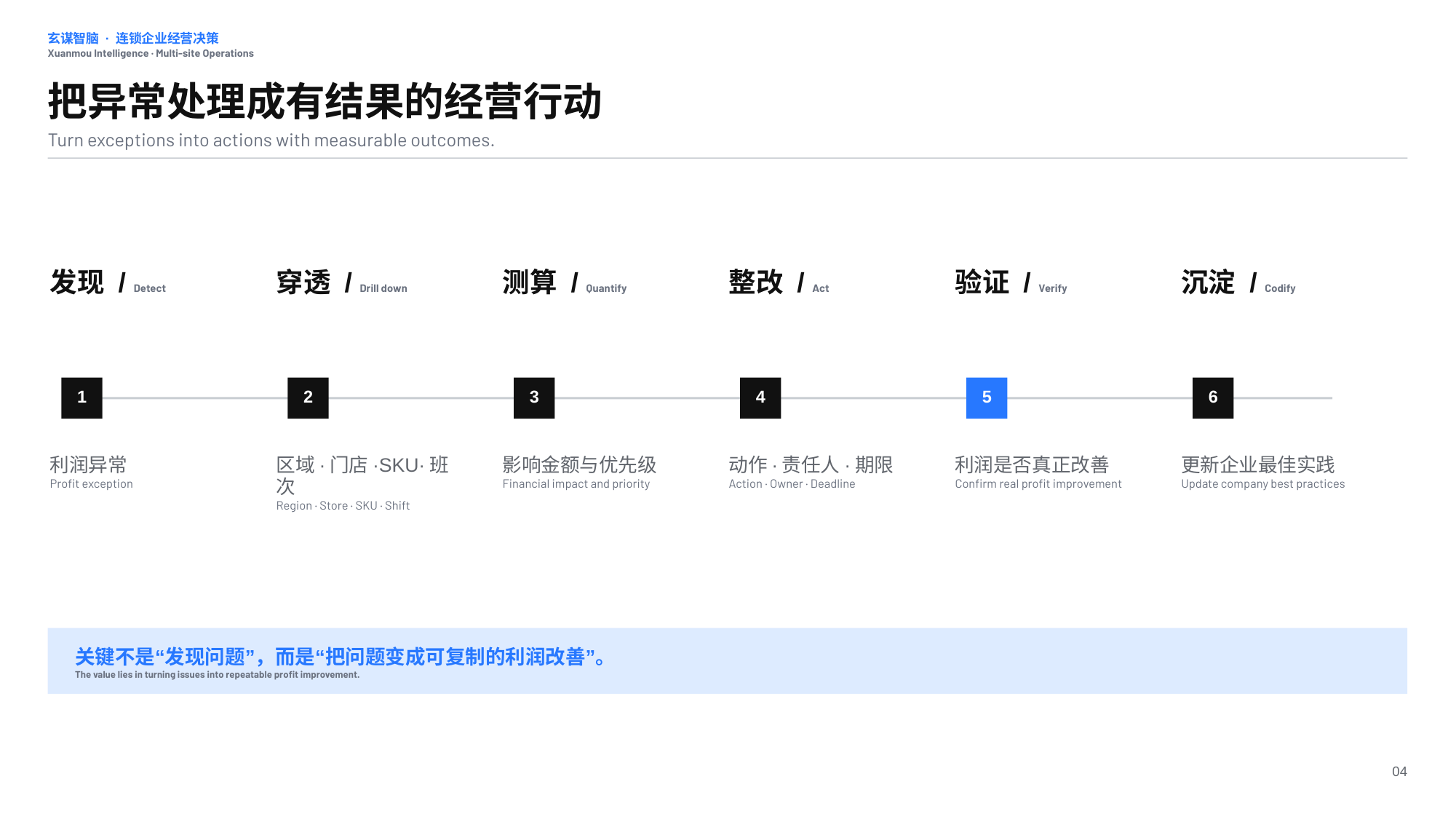

玄谋智脑 · 连锁企业经营决策
Xuanmou Intelligence · Multi-site Operations
把异常处理成有结果的经营行动
Turn exceptions into actions with measurable outcomes.

发现 / Detect
穿透 / Drill down
测算 / Quantify
整改 / Act
验证 / Verify
沉淀 / Codify

1
2
3
4
5
6

利润异常
Profit exception
区域·门店·SKU·班次
Region · Store · SKU · Shift
影响金额与优先级
Financial impact and priority
动作·责任人·期限
Action · Owner · Deadline
利润是否真正改善
Confirm real profit improvement
更新企业最佳实践
Update company best practices

关键不是“发现问题”，而是“把问题变成可复制的利润改善”。
The value lies in turning issues into repeatable profit improvement.
04